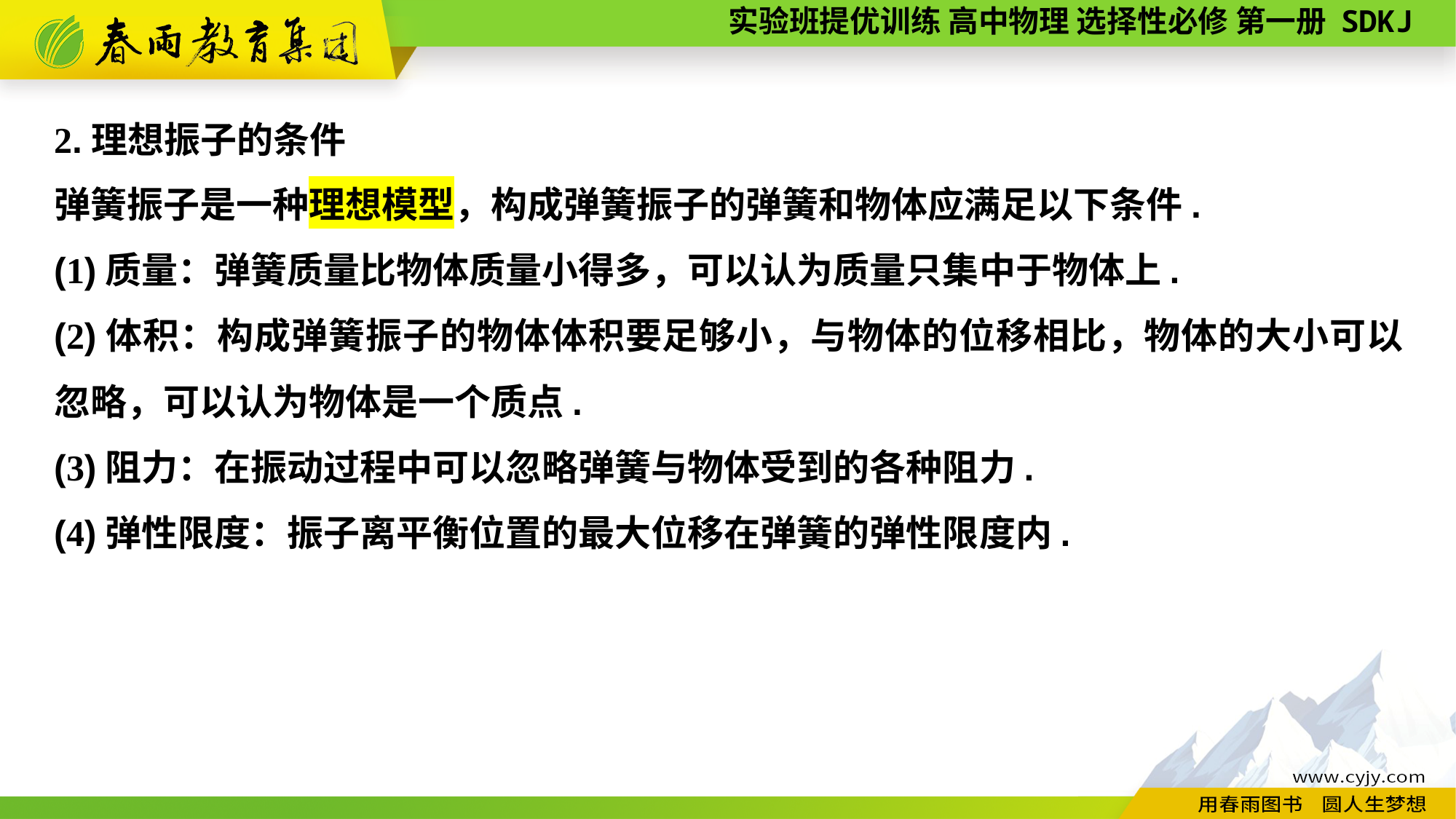

2.理想振子的条件
弹簧振子是一种理想模型，构成弹簧振子的弹簧和物体应满足以下条件.
(1)质量：弹簧质量比物体质量小得多，可以认为质量只集中于物体上.
(2)体积：构成弹簧振子的物体体积要足够小，与物体的位移相比，物体的大小可以忽略，可以认为物体是一个质点.
(3)阻力：在振动过程中可以忽略弹簧与物体受到的各种阻力.
(4)弹性限度：振子离平衡位置的最大位移在弹簧的弹性限度内.